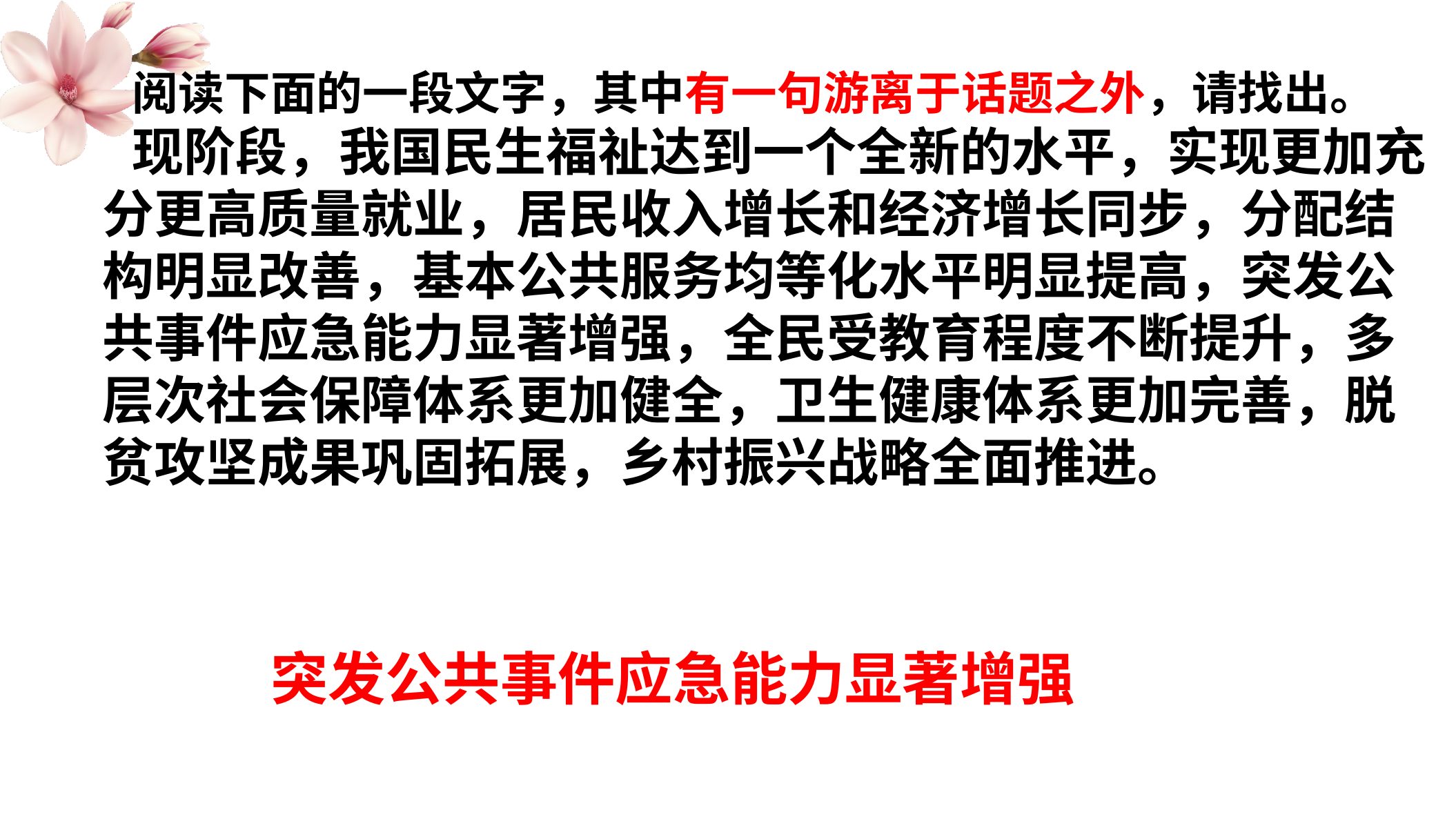

阅读下面的一段文字，其中有一句游离于话题之外，请找出。
现阶段，我国民生福祉达到一个全新的水平，实现更加充分更高质量就业，居民收入增长和经济增长同步，分配结构明显改善，基本公共服务均等化水平明显提高，突发公共事件应急能力显著增强，全民受教育程度不断提升，多层次社会保障体系更加健全，卫生健康体系更加完善，脱贫攻坚成果巩固拓展，乡村振兴战略全面推进。

突发公共事件应急能力显著增强